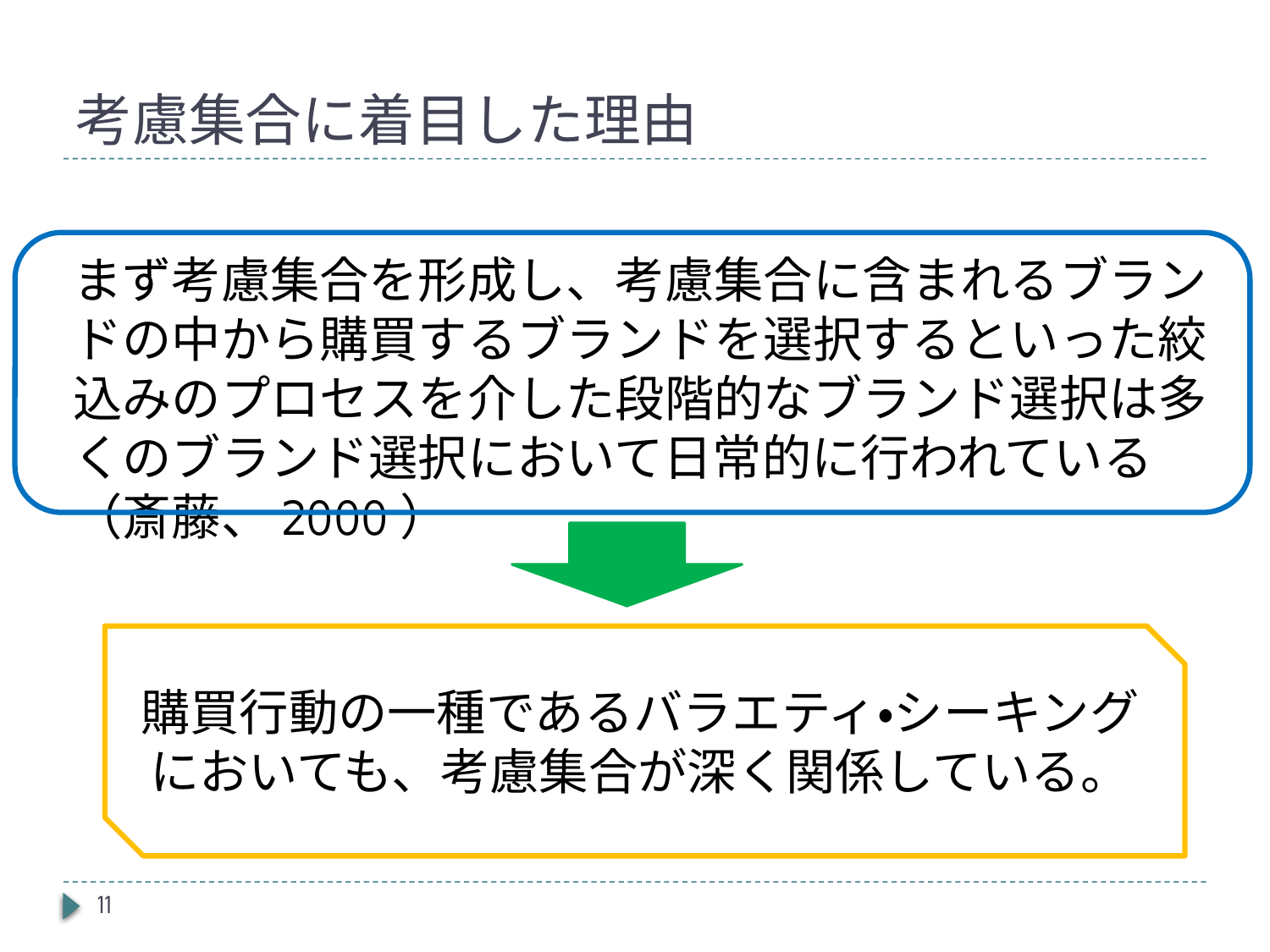

# 考慮集合に着目した理由

まず考慮集合を形成し、考慮集合に含まれるブランドの中から購買するブランドを選択するといった絞込みのプロセスを介した段階的なブランド選択は多くのブランド選択において日常的に行われている　（斎藤、2000）

購買行動の一種であるバラエティ・シーキング
においても、考慮集合が深く関係している。

11